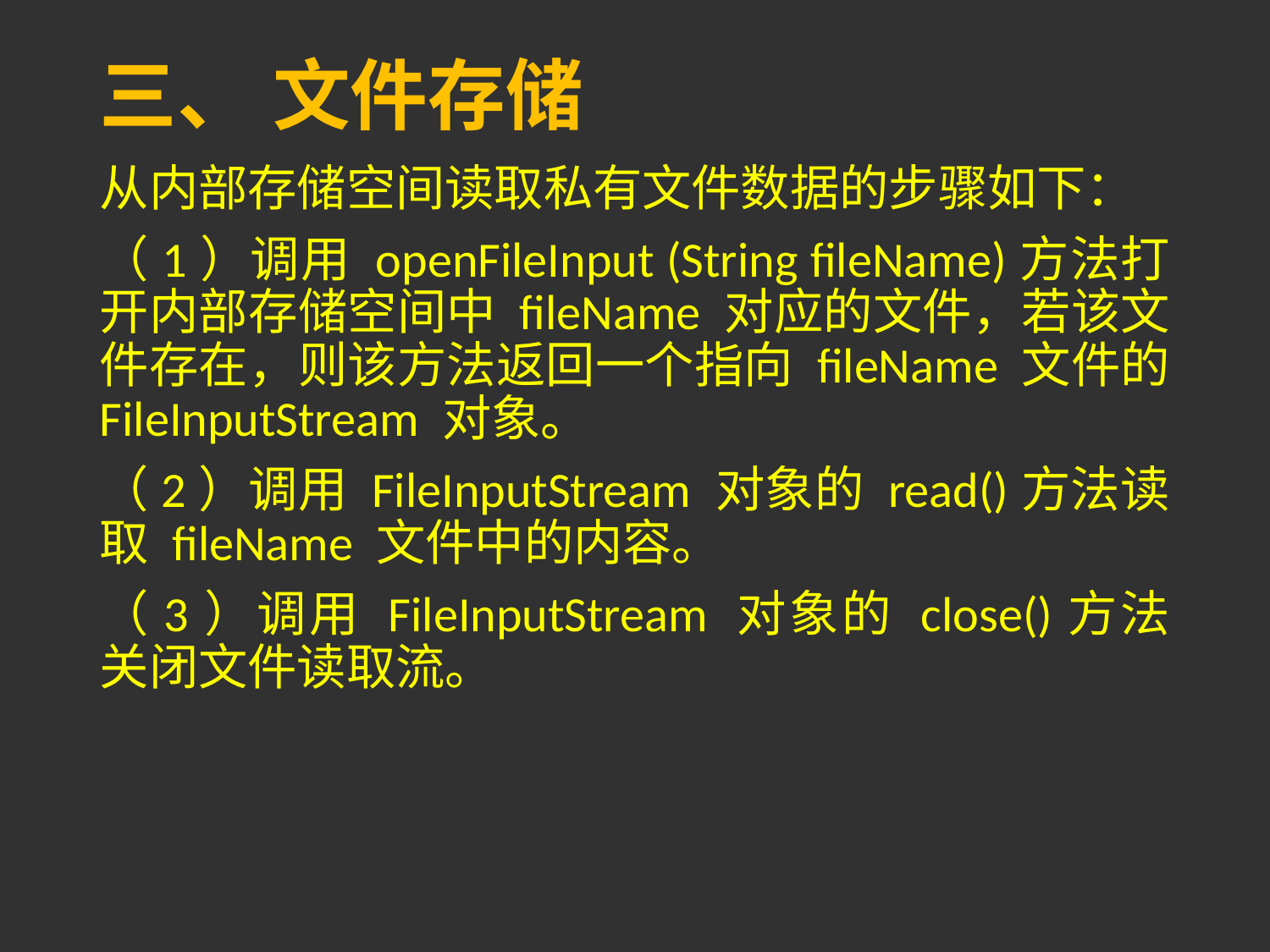

# 三、 文件存储
从内部存储空间读取私有文件数据的步骤如下：
（1）调用 openFileInput (String fileName)方法打开内部存储空间中 fileName 对应的文件，若该文件存在，则该方法返回一个指向 fileName 文件的 FileInputStream 对象。
（2）调用 FileInputStream 对象的 read()方法读取 fileName 文件中的内容。
（3）调用 FileInputStream 对象的 close()方法关闭文件读取流。